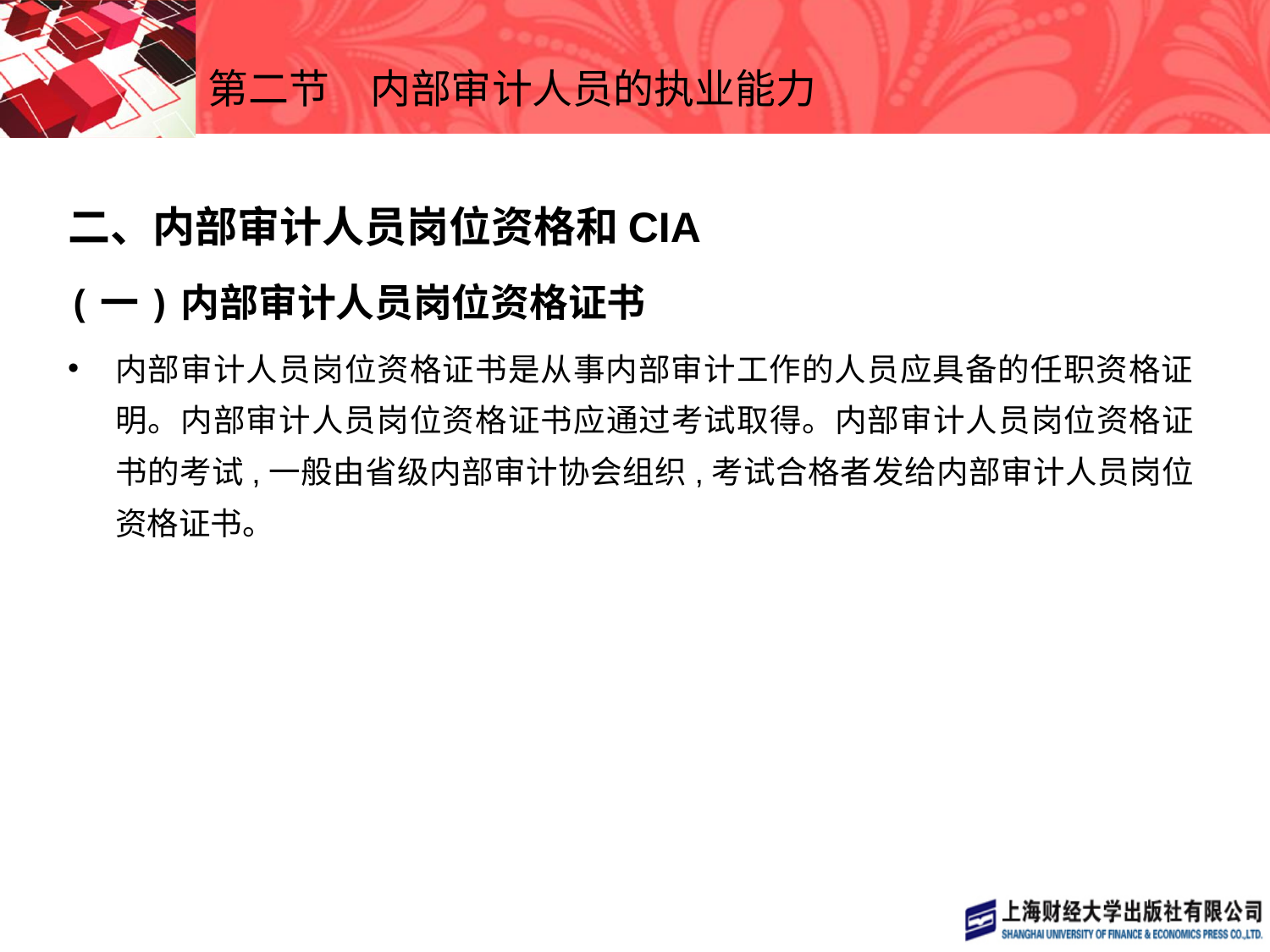

# 第二节　内部审计人员的执业能力
二、内部审计人员岗位资格和CIA
(一)内部审计人员岗位资格证书
内部审计人员岗位资格证书是从事内部审计工作的人员应具备的任职资格证明。内部审计人员岗位资格证书应通过考试取得。内部审计人员岗位资格证书的考试,一般由省级内部审计协会组织,考试合格者发给内部审计人员岗位资格证书。